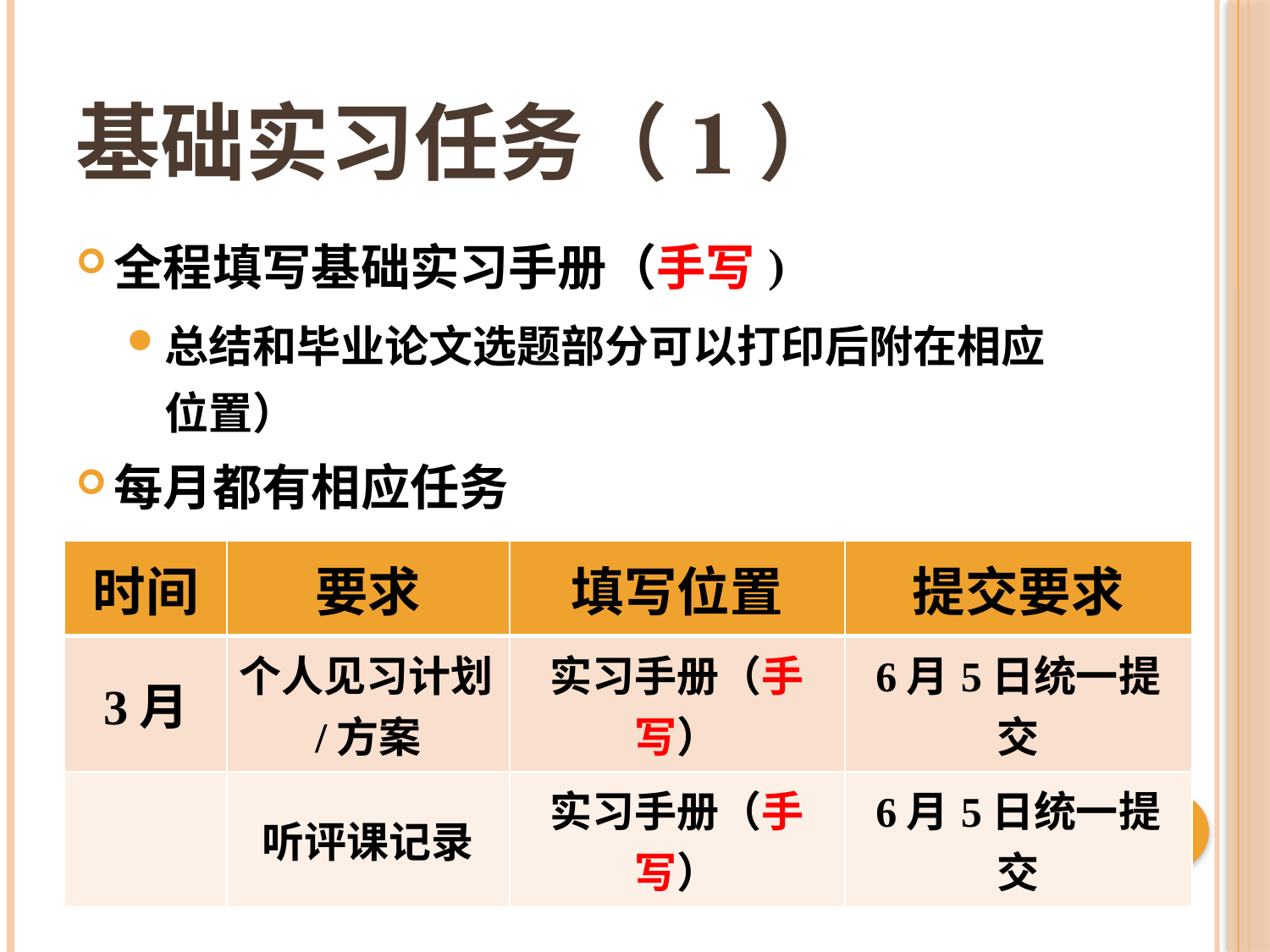

# 基础实习任务（1）
全程填写基础实习手册（手写)
总结和毕业论文选题部分可以打印后附在相应位置）
每月都有相应任务

| 时间 | 要求 | 填写位置 | 提交要求 |
| --- | --- | --- | --- |
| 3月 | 个人见习计划/方案 | 实习手册（手写） | 6月5日统一提交 |
|  | 听评课记录 | 实习手册（手写） | 6月5日统一提交 |